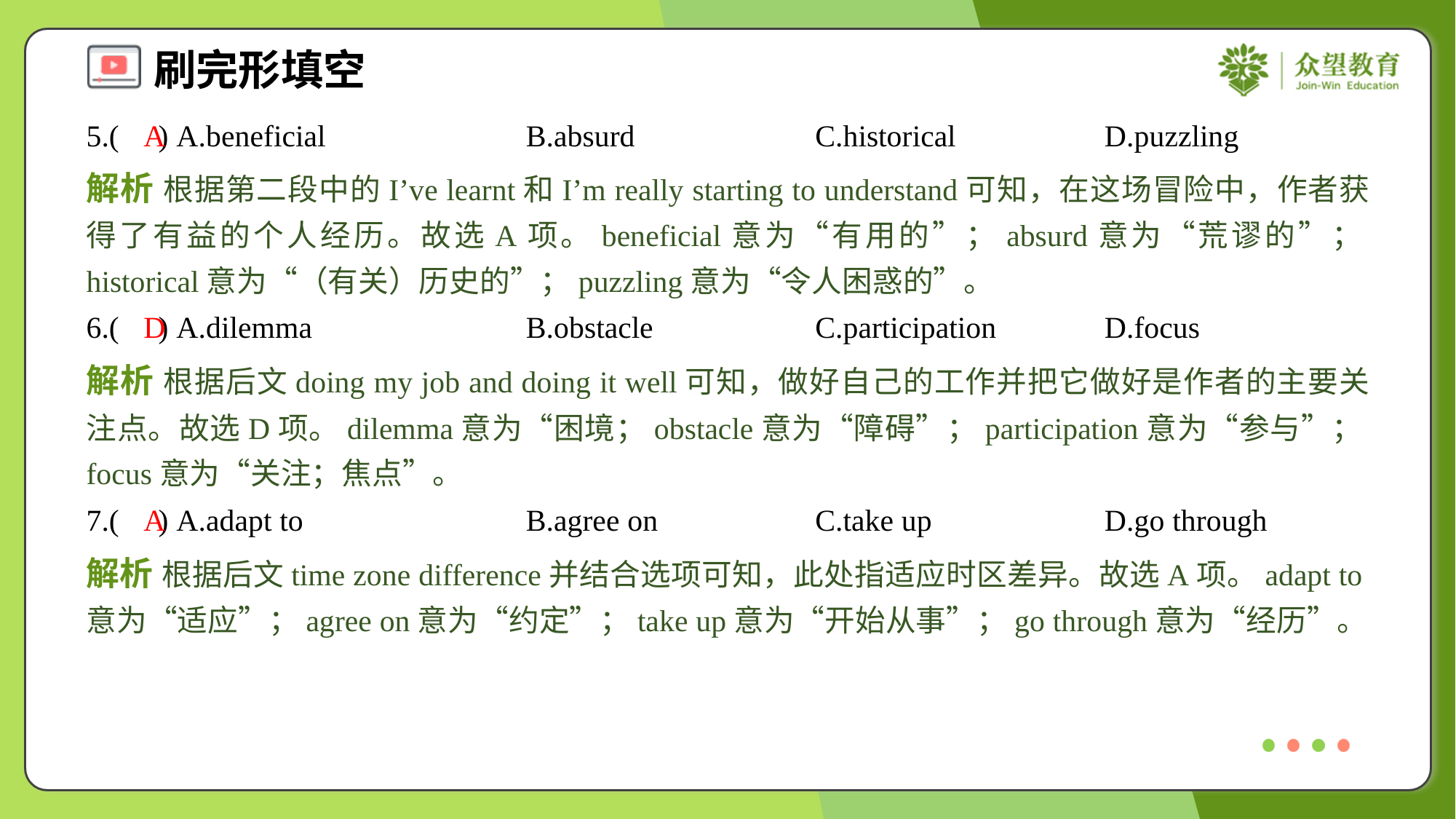

5.(     ) A.beneficial	B.absurd	C.historical	D.puzzling
A
解析 根据第二段中的I’ve learnt和I’m really starting to understand可知，在这场冒险中，作者获得了有益的个人经历。故选A项。beneficial意为“有用的”；absurd意为“荒谬的”；historical意为“（有关）历史的”；puzzling意为“令人困惑的”。
6.(     ) A.dilemma	B.obstacle	C.participation	D.focus
D
解析 根据后文doing my job and doing it well可知，做好自己的工作并把它做好是作者的主要关注点。故选D项。dilemma意为“困境；obstacle意为“障碍”；participation意为“参与”；focus意为“关注；焦点”。
7.(     ) A.adapt to	B.agree on	C.take up	D.go through
A
解析 根据后文time zone difference并结合选项可知，此处指适应时区差异。故选A项。adapt to意为“适应”；agree on意为“约定”；take up意为“开始从事”；go through意为“经历”。